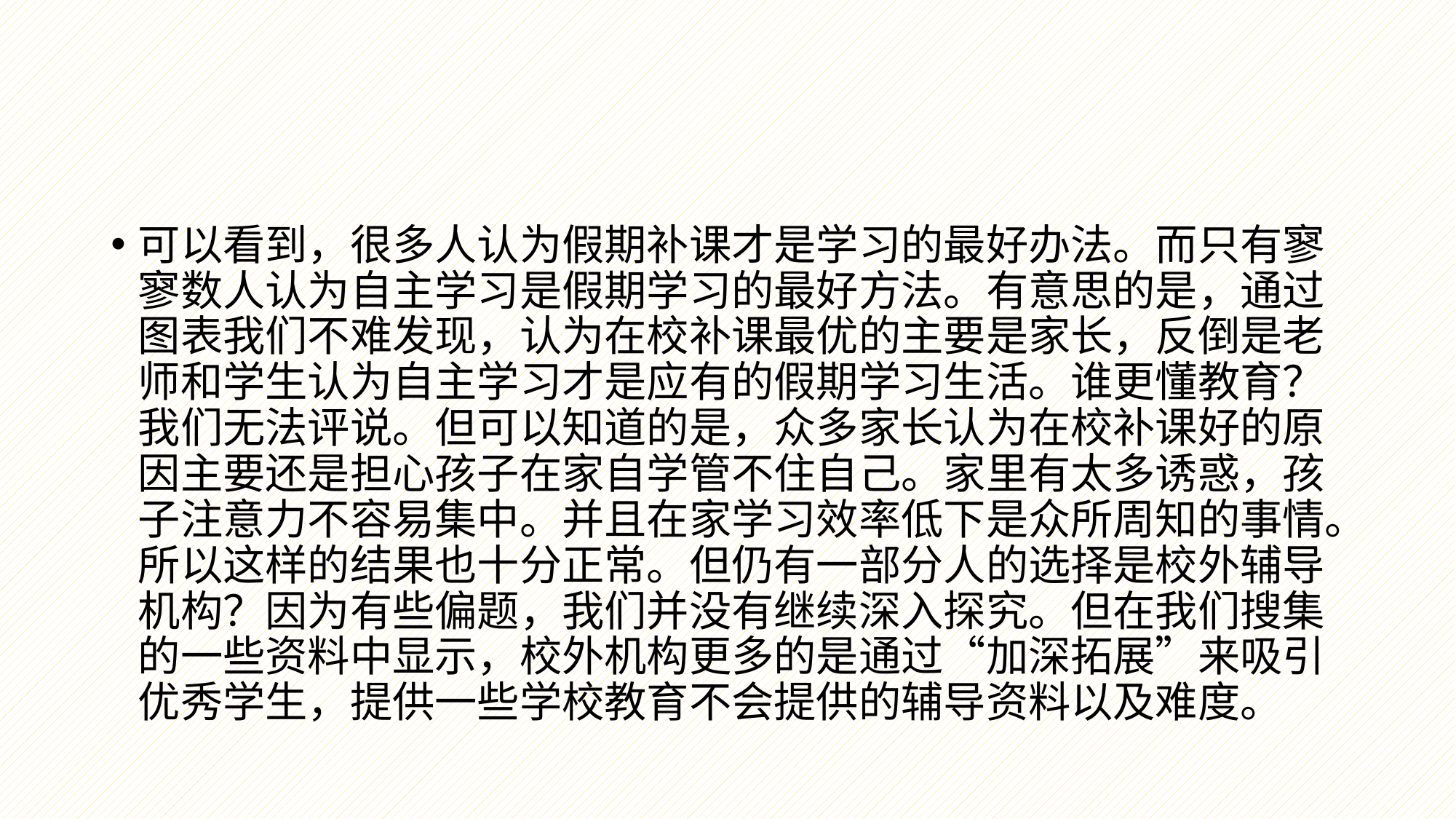

#
可以看到，很多人认为假期补课才是学习的最好办法。而只有寥寥数人认为自主学习是假期学习的最好方法。有意思的是，通过图表我们不难发现，认为在校补课最优的主要是家长，反倒是老师和学生认为自主学习才是应有的假期学习生活。谁更懂教育？我们无法评说。但可以知道的是，众多家长认为在校补课好的原因主要还是担心孩子在家自学管不住自己。家里有太多诱惑，孩子注意力不容易集中。并且在家学习效率低下是众所周知的事情。所以这样的结果也十分正常。但仍有一部分人的选择是校外辅导机构？因为有些偏题，我们并没有继续深入探究。但在我们搜集的一些资料中显示，校外机构更多的是通过“加深拓展”来吸引优秀学生，提供一些学校教育不会提供的辅导资料以及难度。